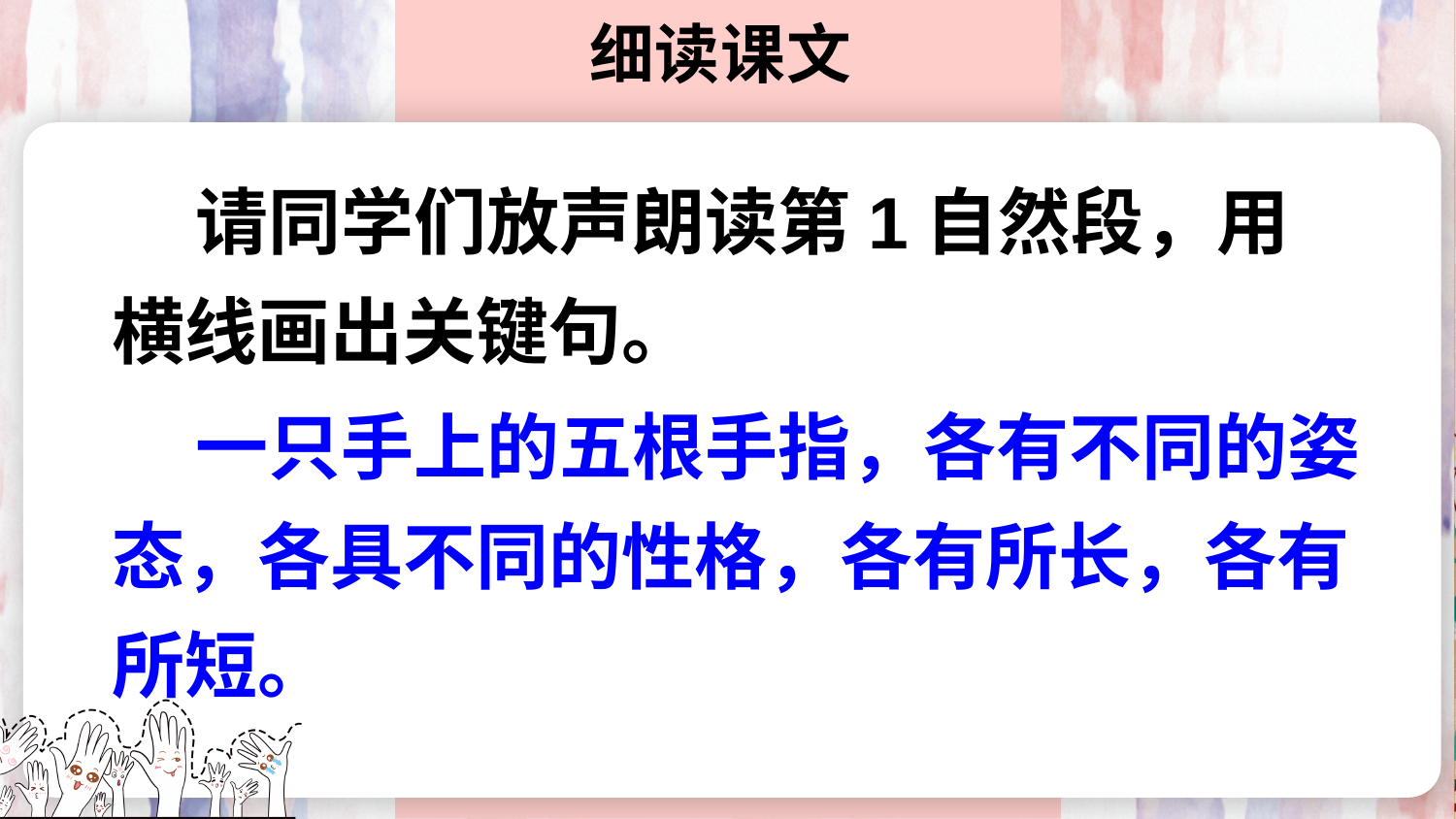

细读课文
    请同学们放声朗读第1自然段，用横线画出关键句。
    一只手上的五根手指，各有不同的姿态，各具不同的性格，各有所长，各有所短。